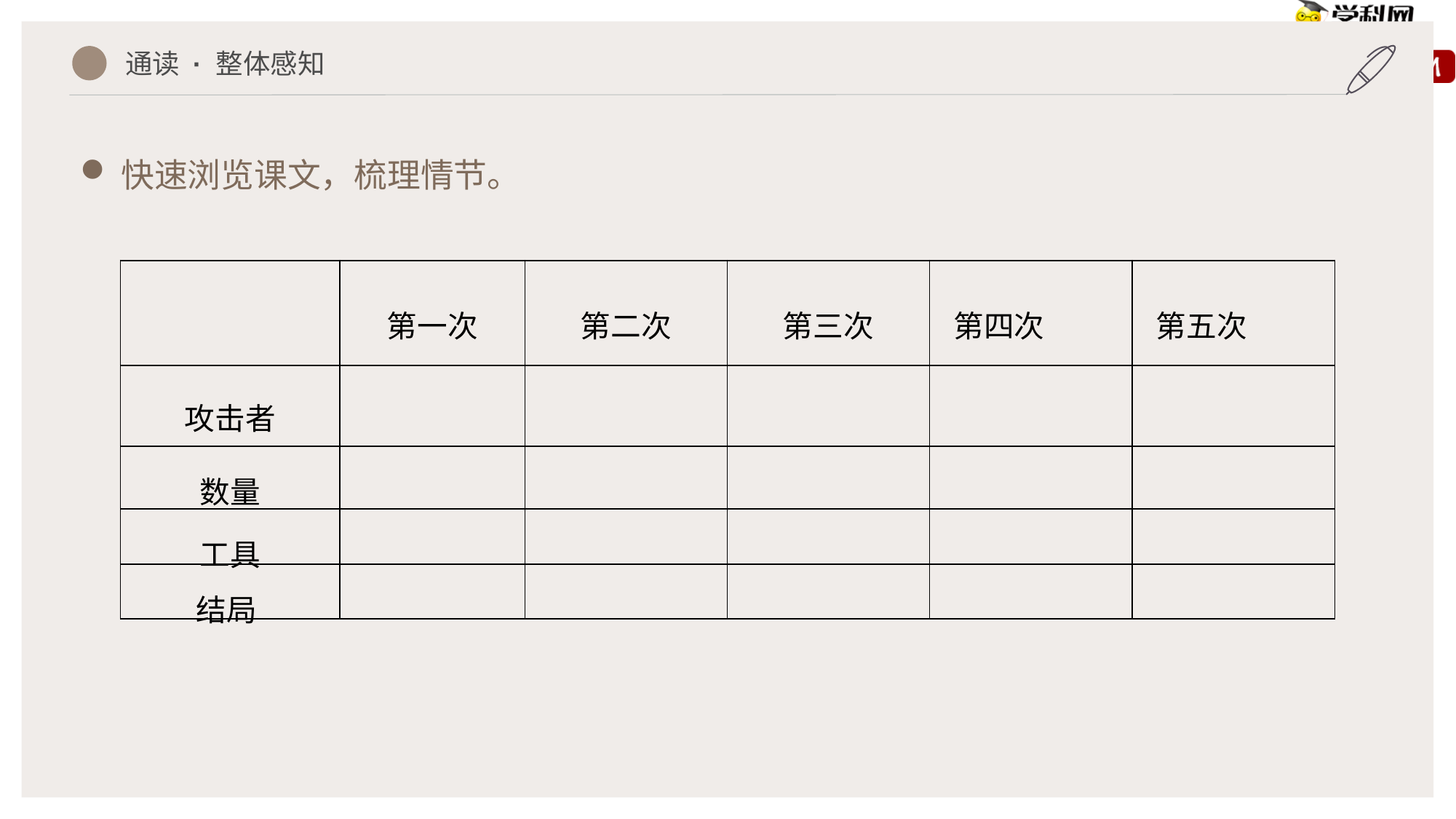

通读 · 整体感知

快速浏览课文，梳理情节。
|  | 第一次 | 第二次 | 第三次 | 第四次 | 第五次 |
| --- | --- | --- | --- | --- | --- |
| 攻击者 |  |  |  |  |  |
| 数量 |  |  |  |  |  |
| 工具 |  |  |  |  |  |
| 结局 |  |  |  |  |  |